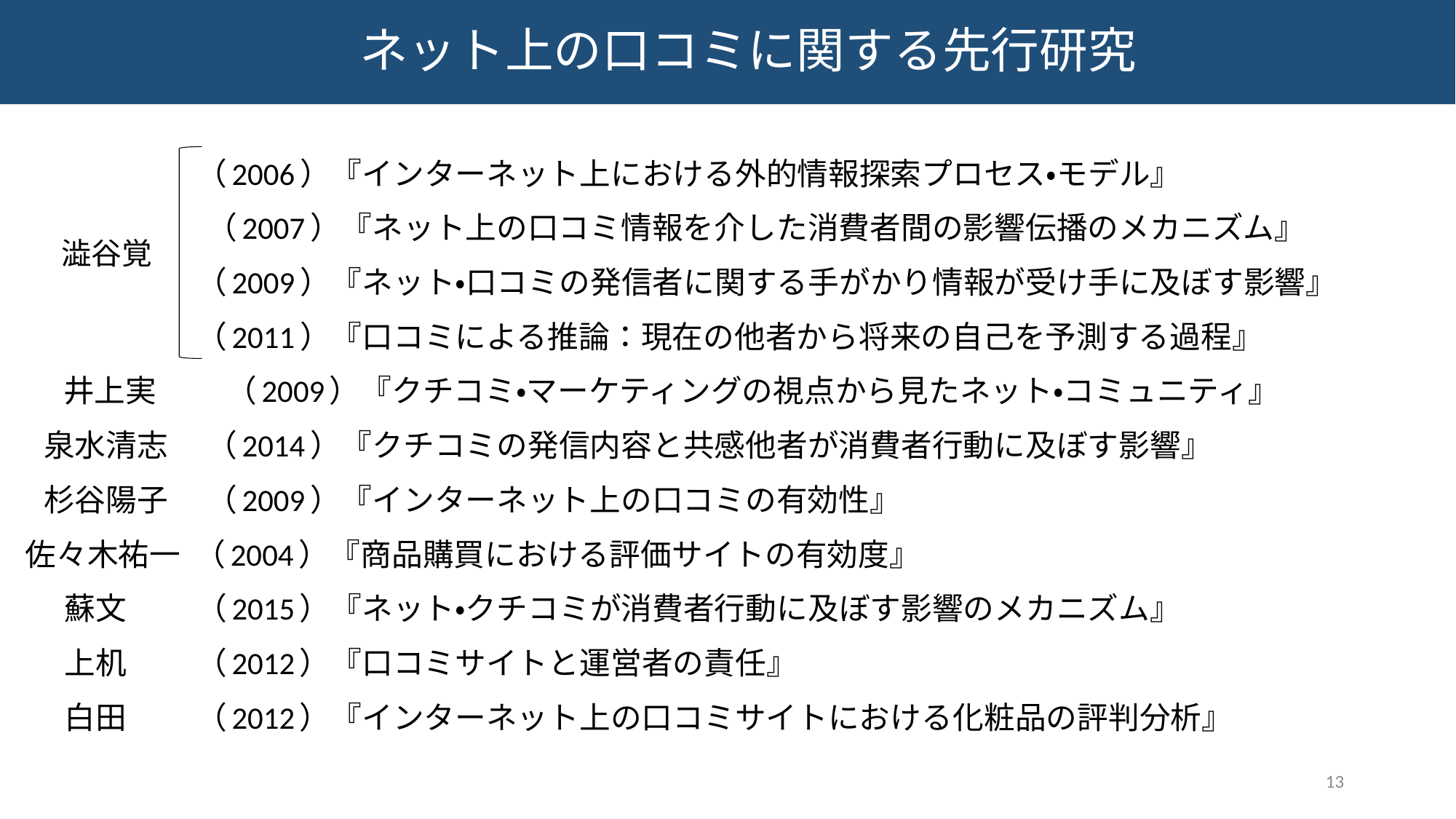

# ネット上の口コミに関する先行研究
                        （2006）『インターネット上における外的情報探索プロセス・モデル』
 　                    （2007）『ネット上の口コミ情報を介した消費者間の影響伝播のメカニズム』
                        （2009）『ネット・口コミの発信者に関する手がかり情報が受け手に及ぼす影響』
                        （2011）『口コミによる推論：現在の他者から将来の自己を予測する過程』
　 井上実　　 （2009）『クチコミ・マーケティングの視点から見たネット・コミュニティ』
  泉水清志　 （2014）『クチコミの発信内容と共感他者が消費者行動に及ぼす影響』
  杉谷陽子　 （2009）『インターネット上の口コミの有効性』
佐々木祐一  （2004）『商品購買における評価サイトの有効度』
     蘇文          （2015）『ネット・クチコミが消費者行動に及ぼす影響のメカニズム』
     上机          （2012）『口コミサイトと運営者の責任』
     白田          （2012）『インターネット上の口コミサイトにおける化粧品の評判分析』

澁谷覚
13